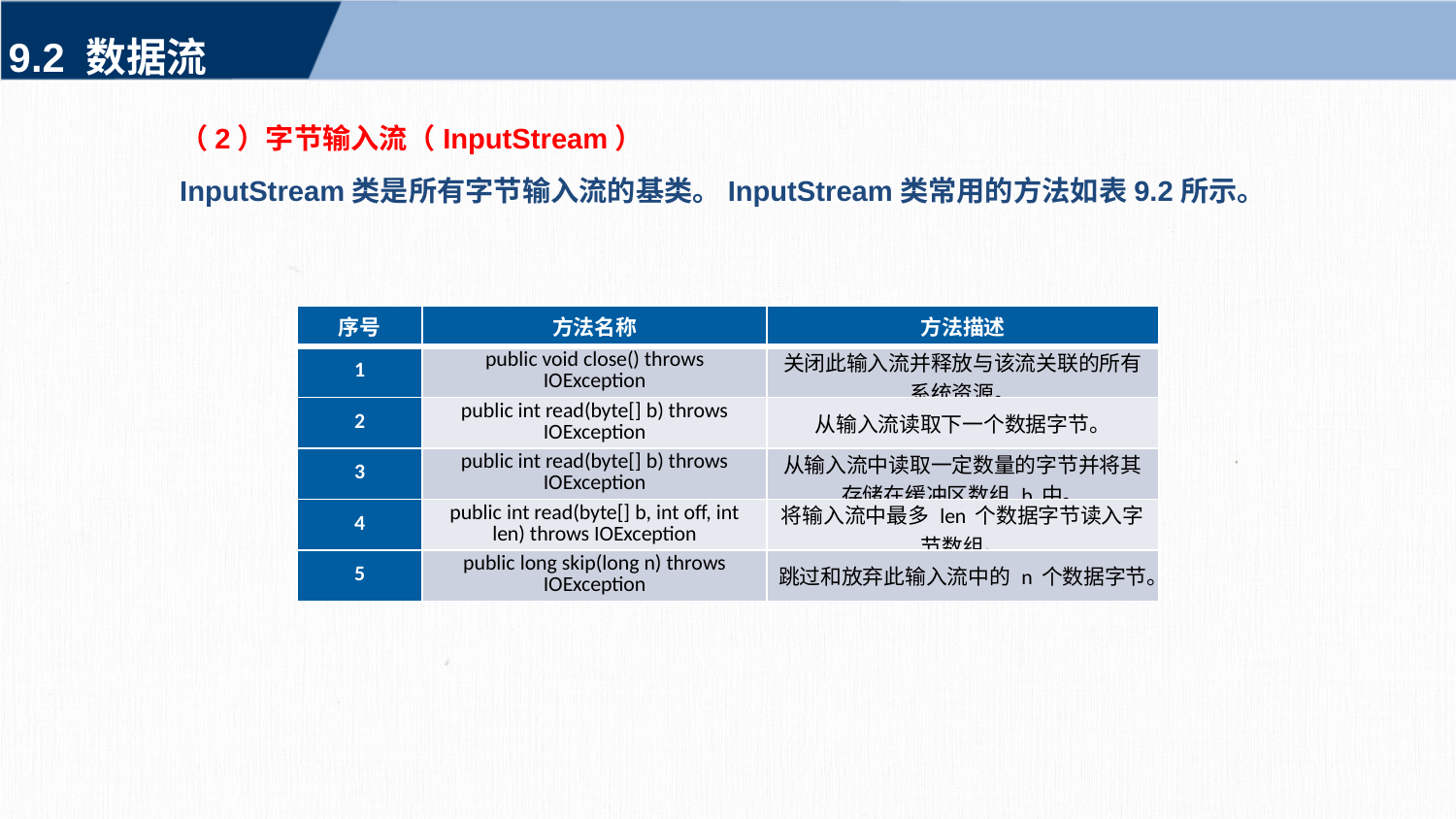

9.2 数据流

（2）字节输入流（InputStream）
InputStream类是所有字节输入流的基类。InputStream类常用的方法如表9.2所示。
| 序号 | 方法名称 | 方法描述 |
| --- | --- | --- |
| 1 | public void close() throws IOException | 关闭此输入流并释放与该流关联的所有系统资源。 |
| 2 | public int read(byte[] b) throws IOException | 从输入流读取下一个数据字节。 |
| 3 | public int read(byte[] b) throws IOException | 从输入流中读取一定数量的字节并将其存储在缓冲区数组 b 中。 |
| 4 | public int read(byte[] b, int off, int len) throws IOException | 将输入流中最多 len 个数据字节读入字节数组。 |
| 5 | public long skip(long n) throws IOException | 跳过和放弃此输入流中的 n 个数据字节。 |